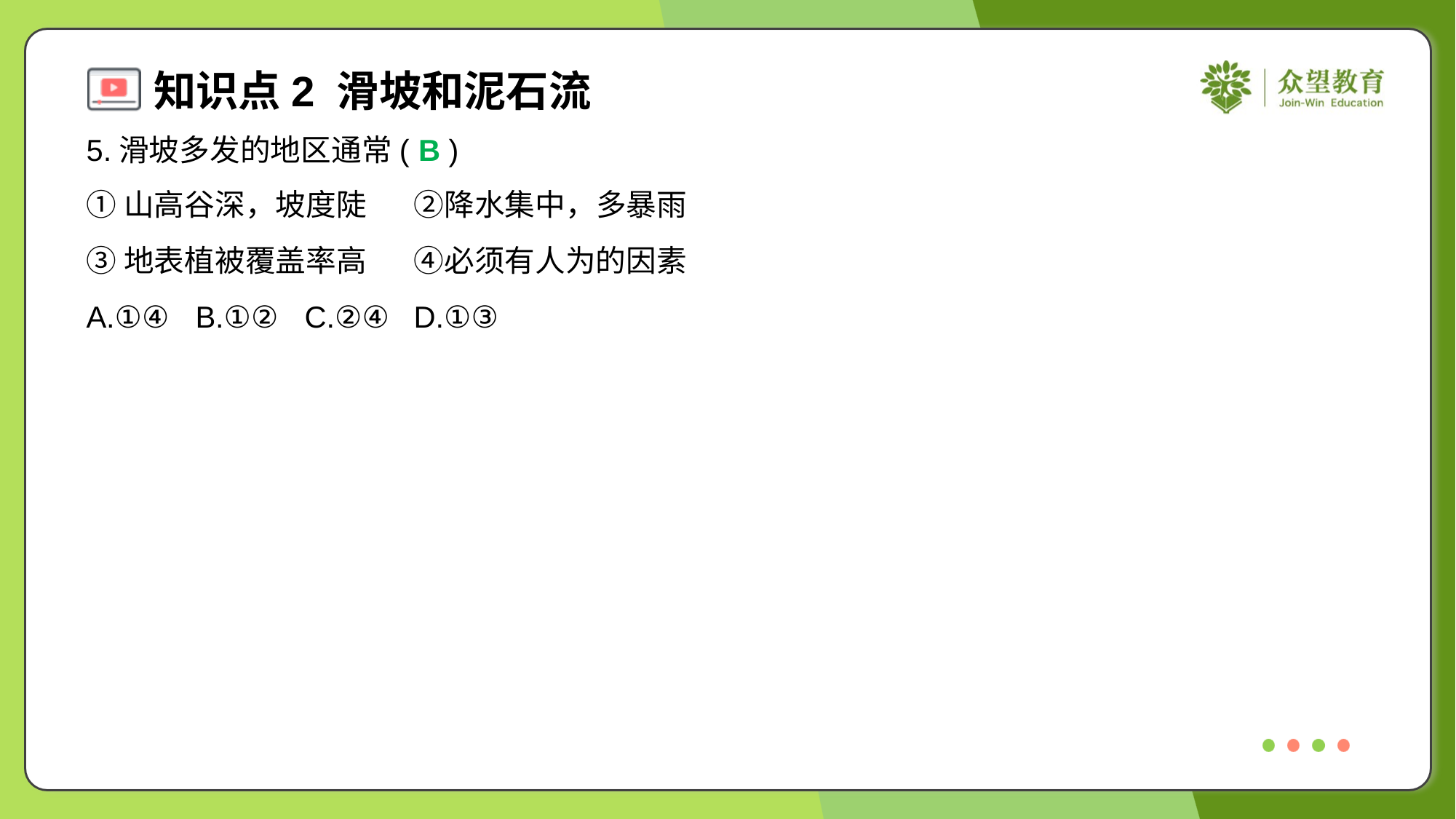

5.滑坡多发的地区通常(     )
B
①山高谷深，坡度陡	②降水集中，多暴雨
③地表植被覆盖率高	④必须有人为的因素
A.①④	B.①②	C.②④	D.①③